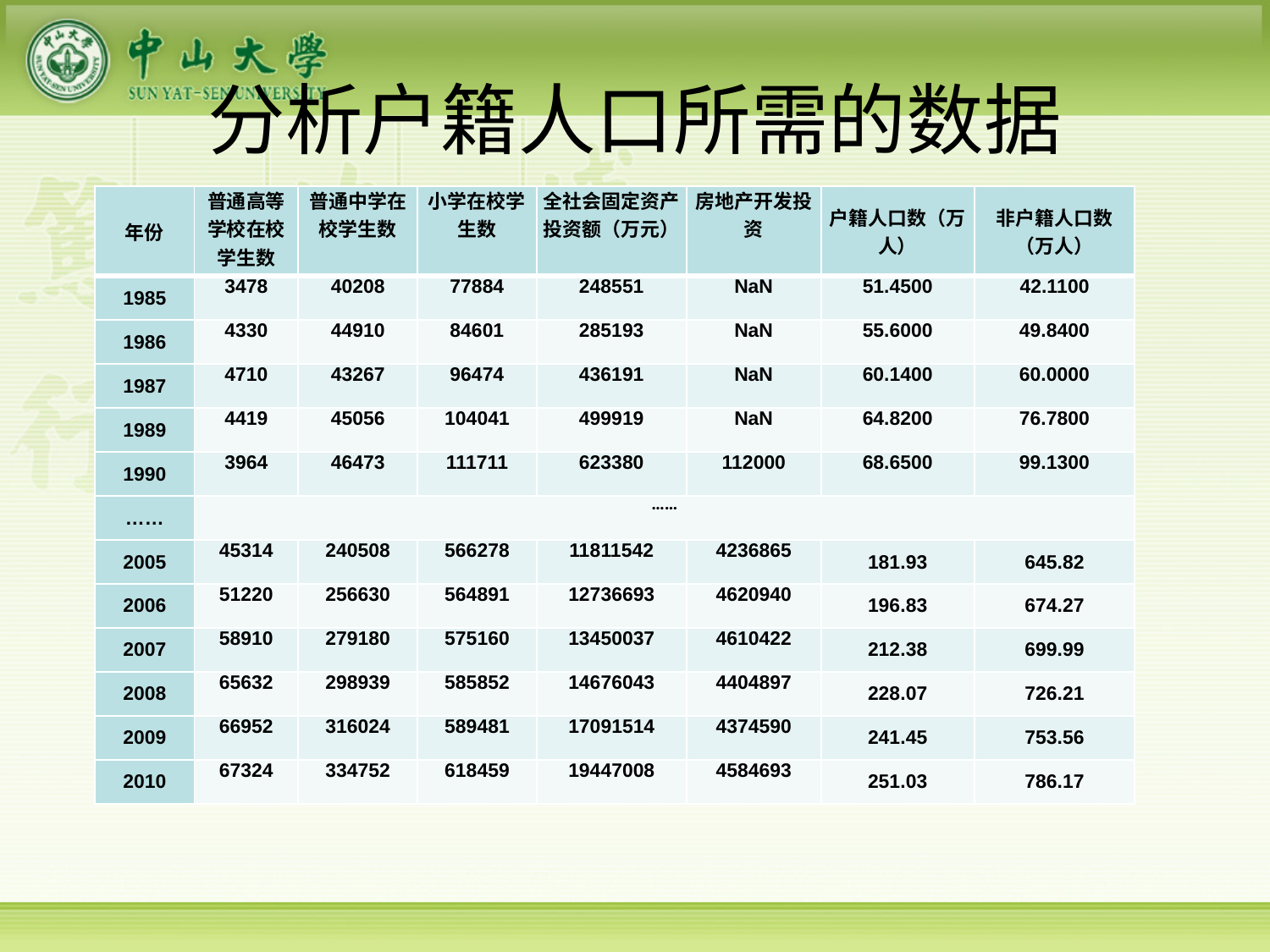

# 分析户籍人口所需的数据
| 年份 | 普通高等学校在校学生数 | 普通中学在校学生数 | 小学在校学生数 | 全社会固定资产投资额（万元） | 房地产开发投资 | 户籍人口数（万人） | 非户籍人口数（万人） |
| --- | --- | --- | --- | --- | --- | --- | --- |
| 1985 | 3478 | 40208 | 77884 | 248551 | NaN | 51.4500 | 42.1100 |
| 1986 | 4330 | 44910 | 84601 | 285193 | NaN | 55.6000 | 49.8400 |
| 1987 | 4710 | 43267 | 96474 | 436191 | NaN | 60.1400 | 60.0000 |
| 1989 | 4419 | 45056 | 104041 | 499919 | NaN | 64.8200 | 76.7800 |
| 1990 | 3964 | 46473 | 111711 | 623380 | 112000 | 68.6500 | 99.1300 |
| …… | …… |  |  |  |  |  |  |
| 2005 | 45314 | 240508 | 566278 | 11811542 | 4236865 | 181.93 | 645.82 |
| 2006 | 51220 | 256630 | 564891 | 12736693 | 4620940 | 196.83 | 674.27 |
| 2007 | 58910 | 279180 | 575160 | 13450037 | 4610422 | 212.38 | 699.99 |
| 2008 | 65632 | 298939 | 585852 | 14676043 | 4404897 | 228.07 | 726.21 |
| 2009 | 66952 | 316024 | 589481 | 17091514 | 4374590 | 241.45 | 753.56 |
| 2010 | 67324 | 334752 | 618459 | 19447008 | 4584693 | 251.03 | 786.17 |